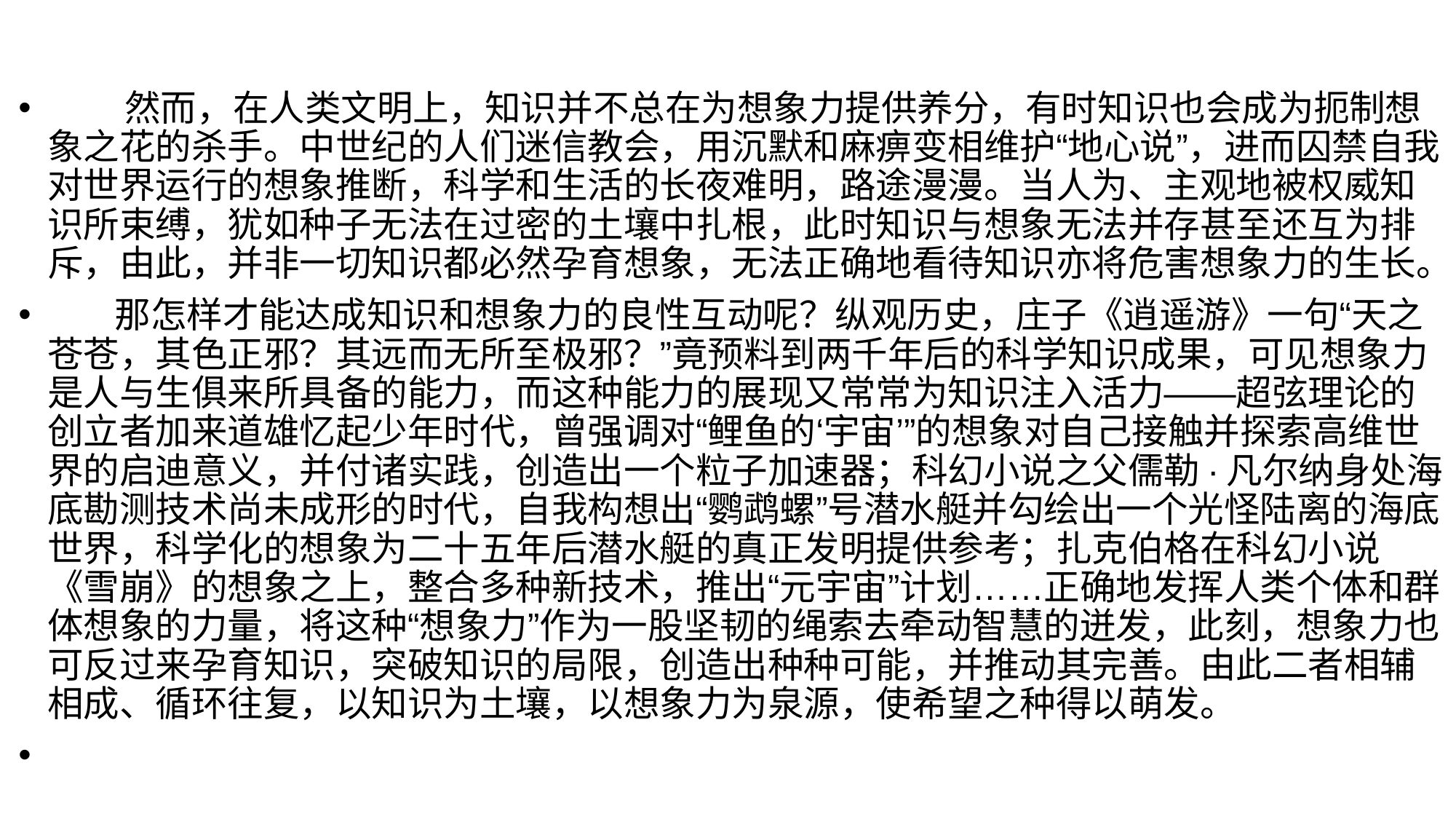

然而，在人类文明上，知识并不总在为想象力提供养分，有时知识也会成为扼制想象之花的杀手。中世纪的人们迷信教会，用沉默和麻痹变相维护“地心说”，进而囚禁自我对世界运行的想象推断，科学和生活的长夜难明，路途漫漫。当人为、主观地被权威知识所束缚，犹如种子无法在过密的土壤中扎根，此时知识与想象无法并存甚至还互为排斥，由此，并非一切知识都必然孕育想象，无法正确地看待知识亦将危害想象力的生长。
      那怎样才能达成知识和想象力的良性互动呢？纵观历史，庄子《逍遥游》一句“天之苍苍，其色正邪？其远而无所至极邪？”竟预料到两千年后的科学知识成果，可见想象力是人与生俱来所具备的能力，而这种能力的展现又常常为知识注入活力——超弦理论的创立者加来道雄忆起少年时代，曾强调对“鲤鱼的‘宇宙’”的想象对自己接触并探索高维世界的启迪意义，并付诸实践，创造出一个粒子加速器；科幻小说之父儒勒·凡尔纳身处海底勘测技术尚未成形的时代，自我构想出“鹦鹉螺”号潜水艇并勾绘出一个光怪陆离的海底世界，科学化的想象为二十五年后潜水艇的真正发明提供参考；扎克伯格在科幻小说《雪崩》的想象之上，整合多种新技术，推出“元宇宙”计划……正确地发挥人类个体和群体想象的力量，将这种“想象力”作为一股坚韧的绳索去牵动智慧的迸发，此刻，想象力也可反过来孕育知识，突破知识的局限，创造出种种可能，并推动其完善。由此二者相辅相成、循环往复，以知识为土壤，以想象力为泉源，使希望之种得以萌发。